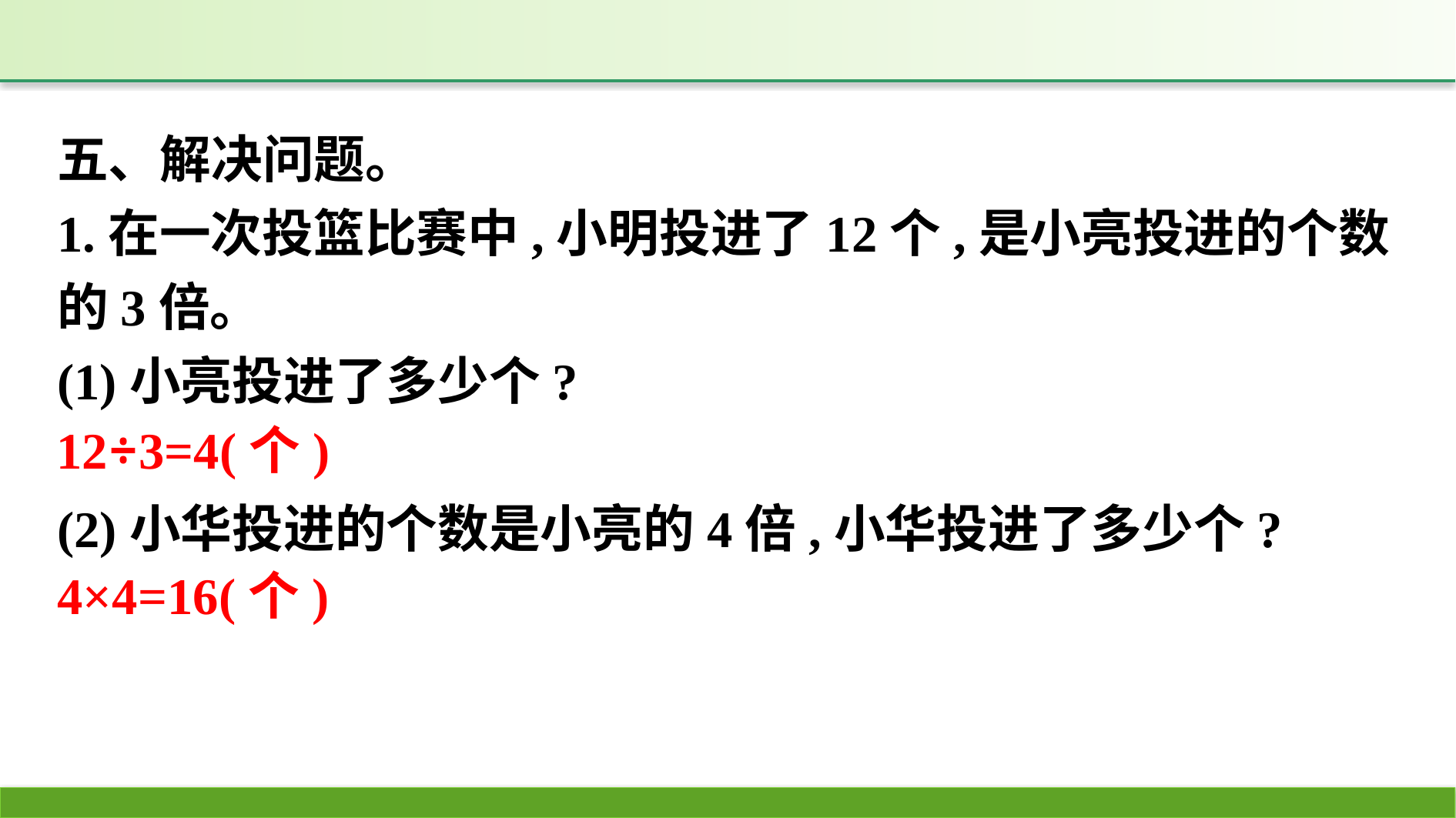

五、解决问题。
1.在一次投篮比赛中,小明投进了12个,是小亮投进的个数的3倍。
(1)小亮投进了多少个?

(2)小华投进的个数是小亮的4倍,小华投进了多少个?
12÷3=4(个)
4×4=16(个)